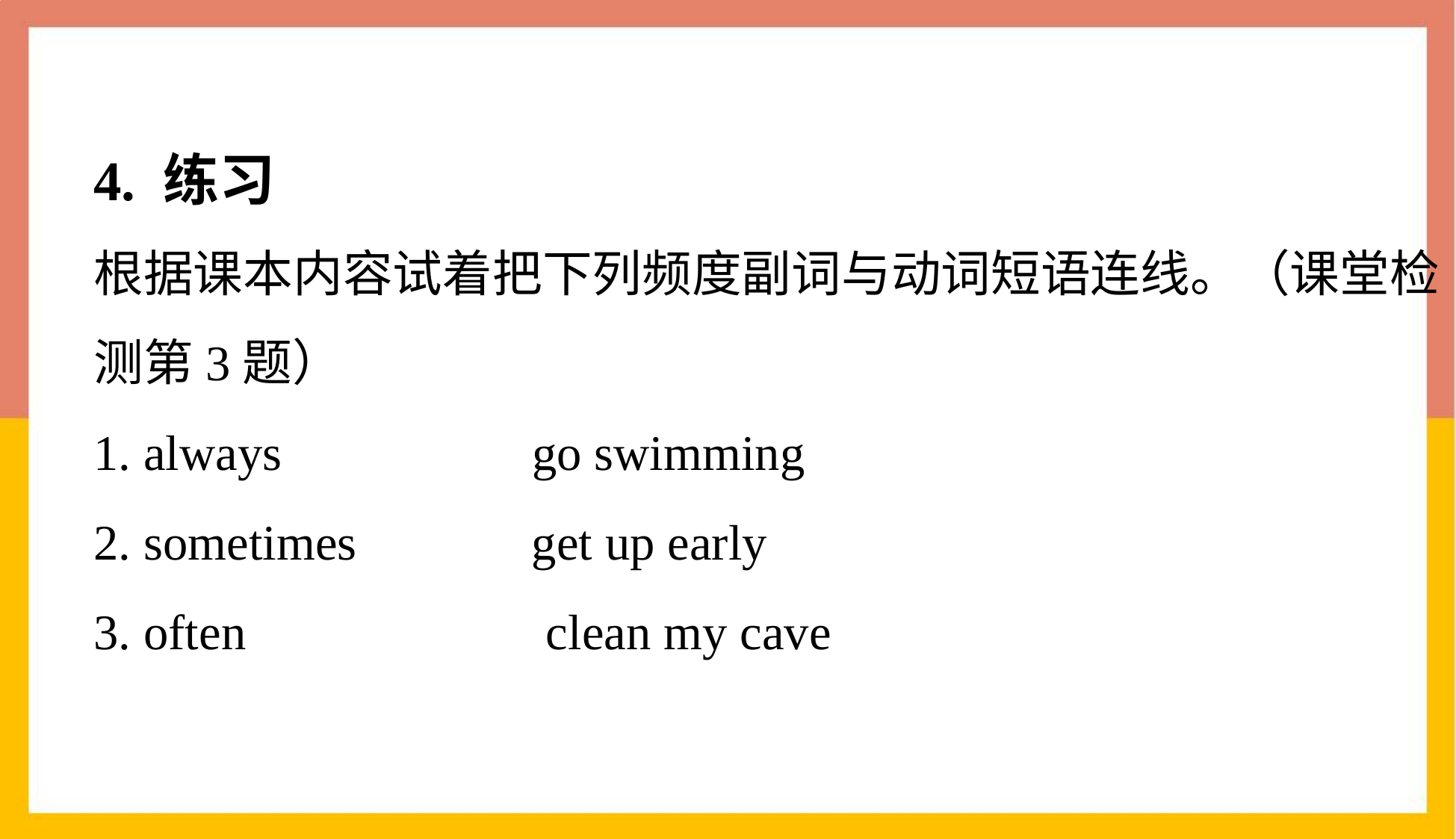

4. 练习
根据课本内容试着把下列频度副词与动词短语连线。（课堂检测第3题）
1. always                    go swimming
2. sometimes              get up early
3. often                        clean my cave